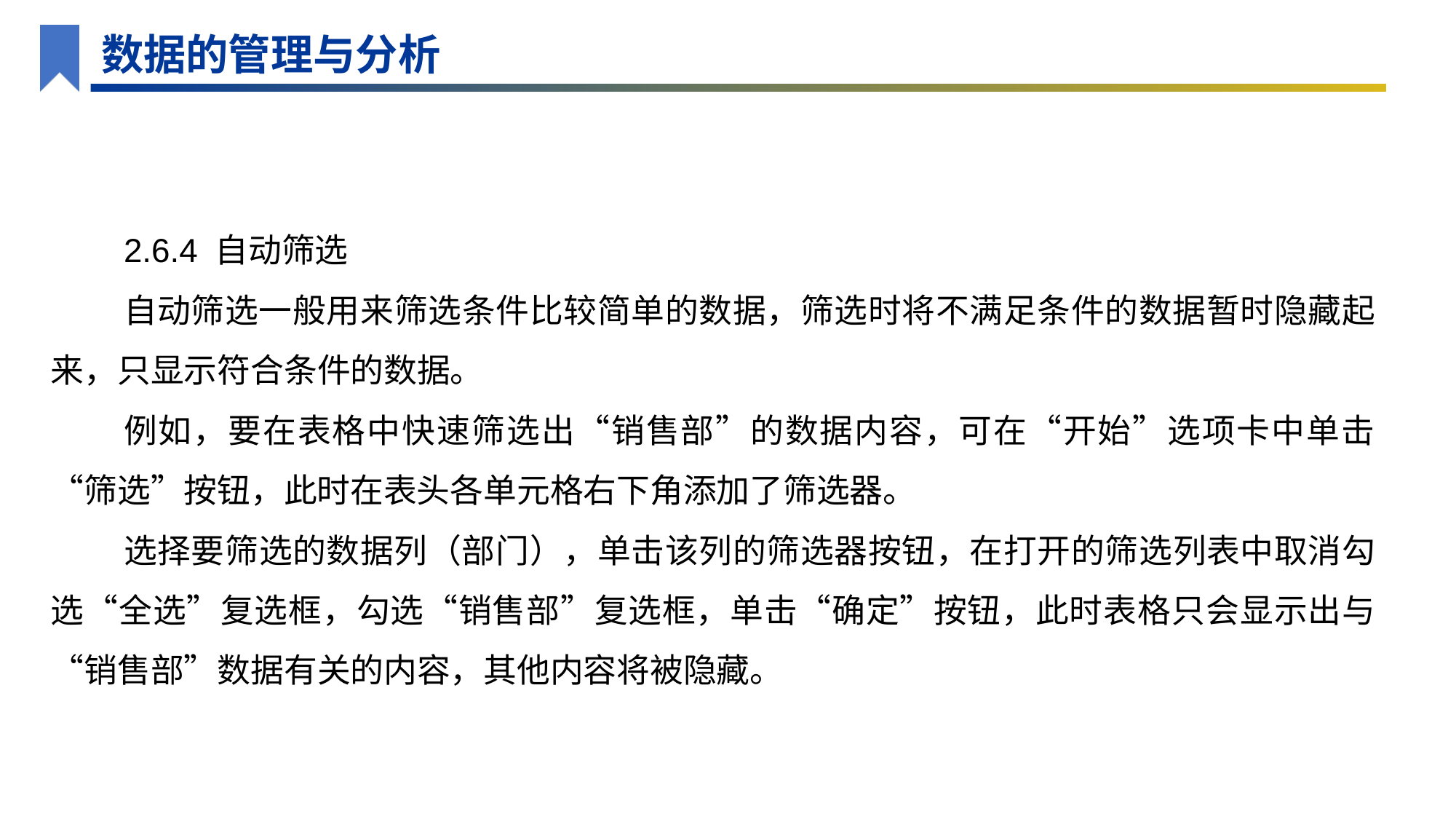

数据的管理与分析
2.6.4 自动筛选
自动筛选一般用来筛选条件比较简单的数据，筛选时将不满足条件的数据暂时隐藏起来，只显示符合条件的数据。
例如，要在表格中快速筛选出“销售部”的数据内容，可在“开始”选项卡中单击“筛选”按钮，此时在表头各单元格右下角添加了筛选器。
选择要筛选的数据列（部门），单击该列的筛选器按钮，在打开的筛选列表中取消勾选“全选”复选框，勾选“销售部”复选框，单击“确定”按钮，此时表格只会显示出与“销售部”数据有关的内容，其他内容将被隐藏。